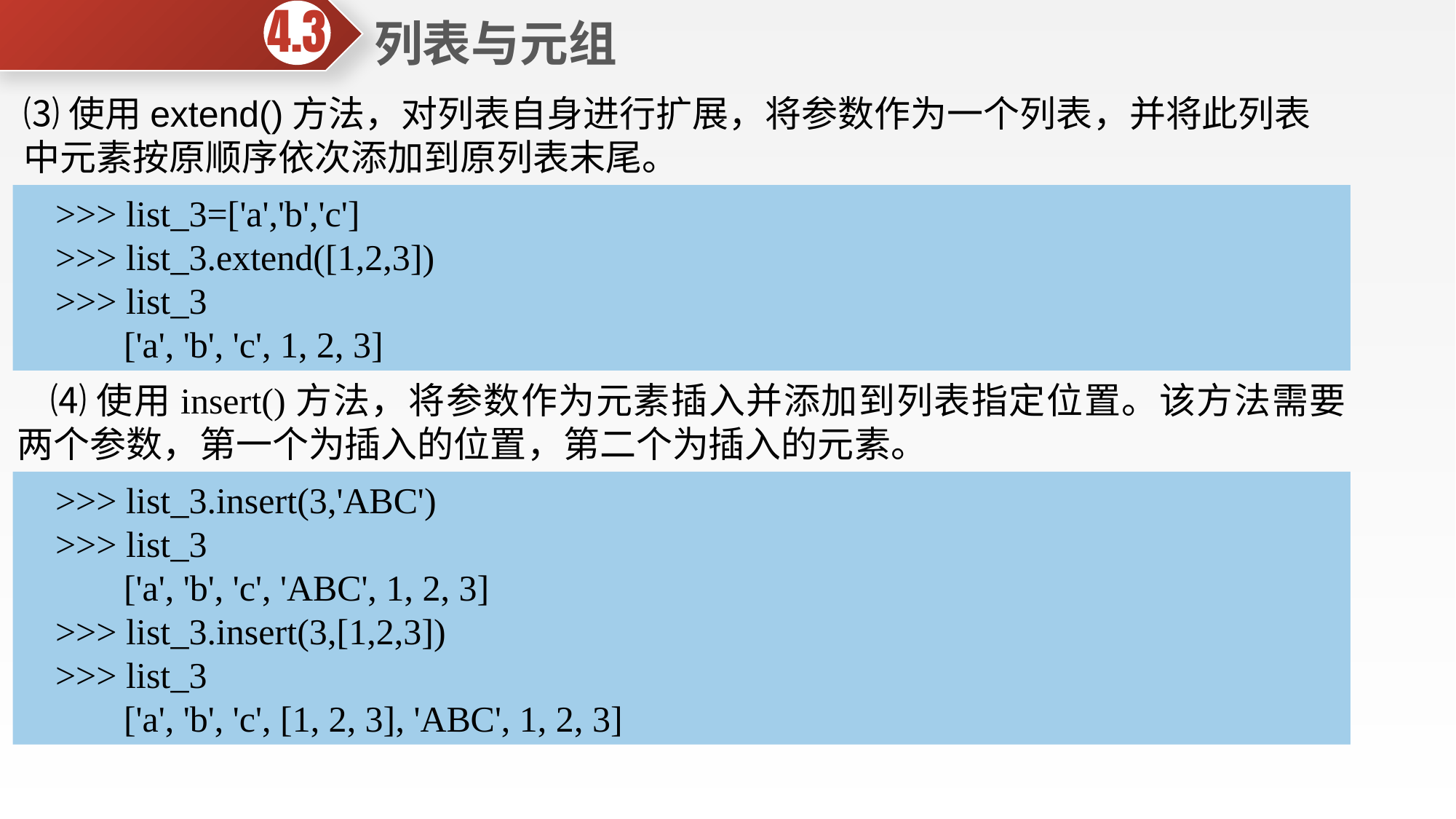

列表与元组

4.3
⑶使用extend()方法，对列表自身进行扩展，将参数作为一个列表，并将此列表中元素按原顺序依次添加到原列表末尾。
>>> list_3=['a','b','c']
>>> list_3.extend([1,2,3])
>>> list_3
    ['a', 'b', 'c', 1, 2, 3]
⑷使用insert()方法，将参数作为元素插入并添加到列表指定位置。该方法需要两个参数，第一个为插入的位置，第二个为插入的元素。
>>> list_3.insert(3,'ABC')
>>> list_3
    ['a', 'b', 'c', 'ABC', 1, 2, 3]
>>> list_3.insert(3,[1,2,3])
>>> list_3
    ['a', 'b', 'c', [1, 2, 3], 'ABC', 1, 2, 3]